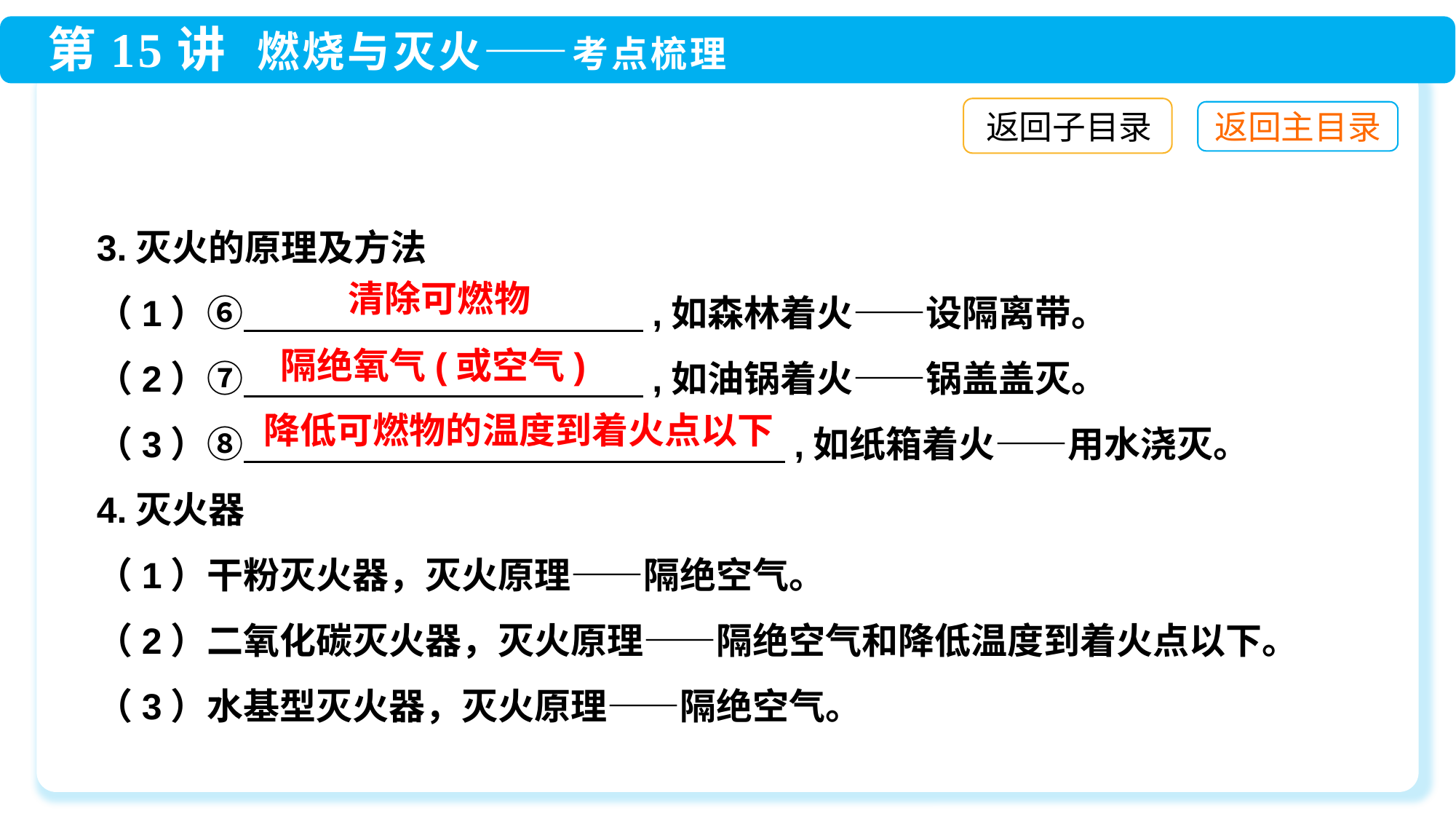

返回子目录
3.灭火的原理及方法
（1）⑥　　　　　　　　　　　,如森林着火——设隔离带。
（2）⑦　　　　　　　　　　　,如油锅着火——锅盖盖灭。
（3）⑧　　　　　　　　　　　　    　　,如纸箱着火——用水浇灭。
4.灭火器
（1）干粉灭火器，灭火原理——隔绝空气。
（2）二氧化碳灭火器，灭火原理——隔绝空气和降低温度到着火点以下。
（3）水基型灭火器，灭火原理——隔绝空气。
清除可燃物
隔绝氧气(或空气)
降低可燃物的温度到着火点以下